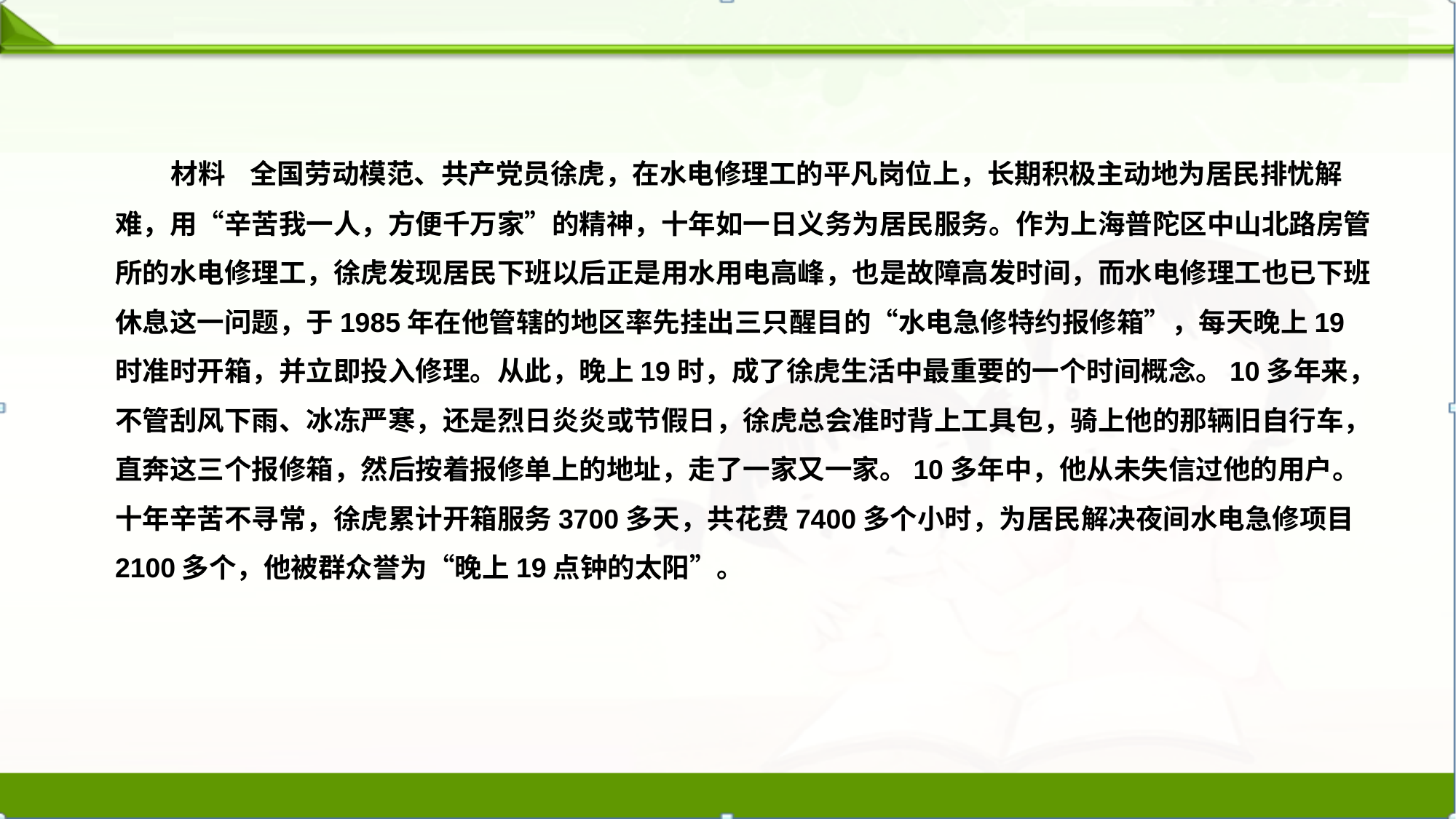

材料    全国劳动模范、共产党员徐虎，在水电修理工的平凡岗位上，长期积极主动地为居民排忧解难，用“辛苦我一人，方便千万家”的精神，十年如一日义务为居民服务。作为上海普陀区中山北路房管所的水电修理工，徐虎发现居民下班以后正是用水用电高峰，也是故障高发时间，而水电修理工也已下班休息这一问题，于1985年在他管辖的地区率先挂出三只醒目的“水电急修特约报修箱”，每天晚上19时准时开箱，并立即投入修理。从此，晚上19时，成了徐虎生活中最重要的一个时间概念。10多年来，不管刮风下雨、冰冻严寒，还是烈日炎炎或节假日，徐虎总会准时背上工具包，骑上他的那辆旧自行车，直奔这三个报修箱，然后按着报修单上的地址，走了一家又一家。10多年中，他从未失信过他的用户。十年辛苦不寻常，徐虎累计开箱服务3700多天，共花费7400多个小时，为居民解决夜间水电急修项目2100多个，他被群众誉为“晚上19点钟的太阳”。